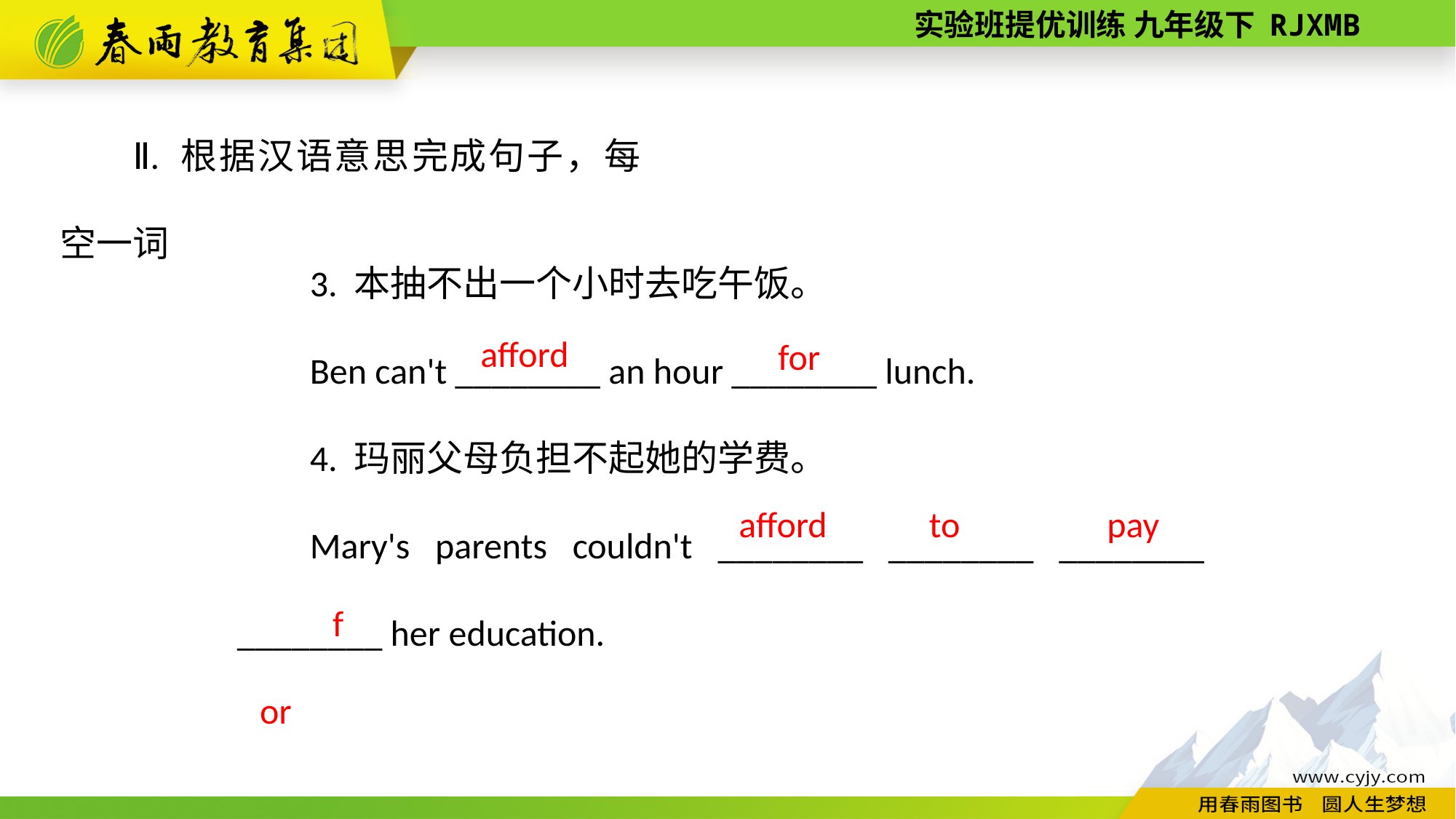

Ⅱ. 根据汉语意思完成句子，每空一词
3. 本抽不出一个小时去吃午饭。
Ben can't ________ an hour ________ lunch.
4. 玛丽父母负担不起她的学费。
Mary's parents couldn't ________ ________ ________ ________ her education.
afford
for
to
pay
afford
for